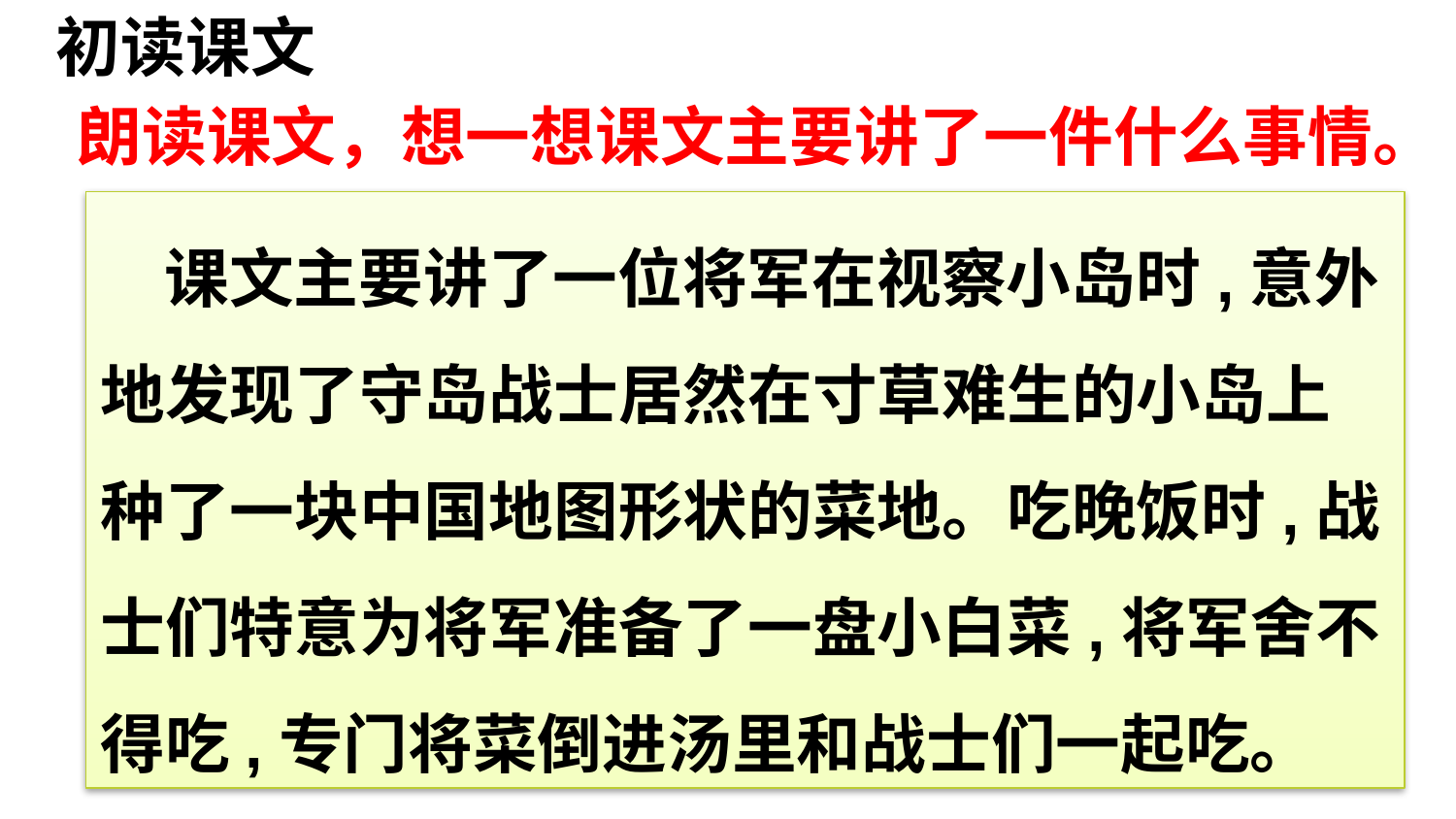

初读课文
朗读课文，想一想课文主要讲了一件什么事情。
    课文主要讲了一位将军在视察小岛时,意外地发现了守岛战士居然在寸草难生的小岛上种了一块中国地图形状的菜地。吃晚饭时,战士们特意为将军准备了一盘小白菜,将军舍不得吃,专门将菜倒进汤里和战士们一起吃。